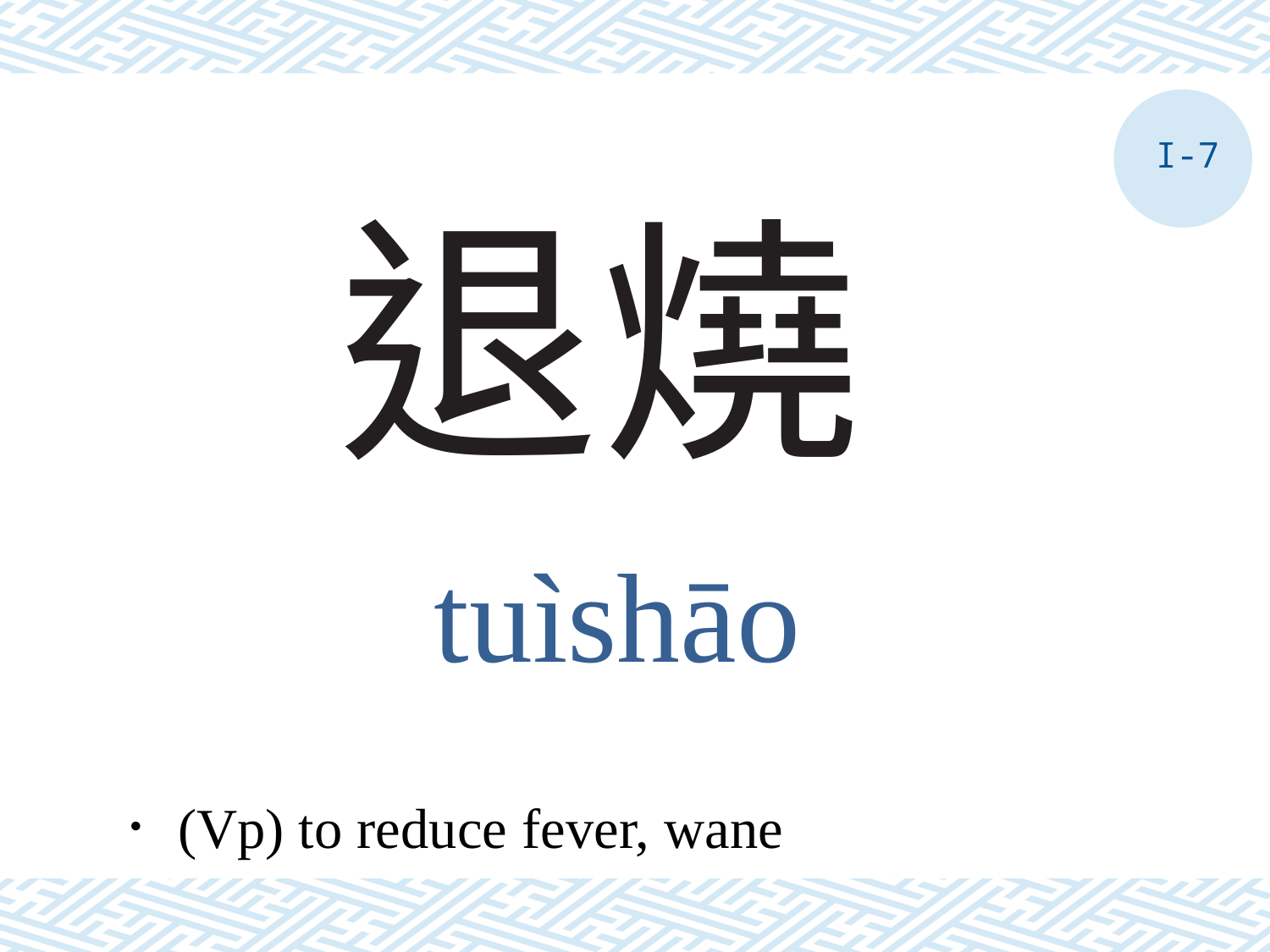

I-7

# 退燒
tuìshāo
．(Vp) to reduce fever, wane